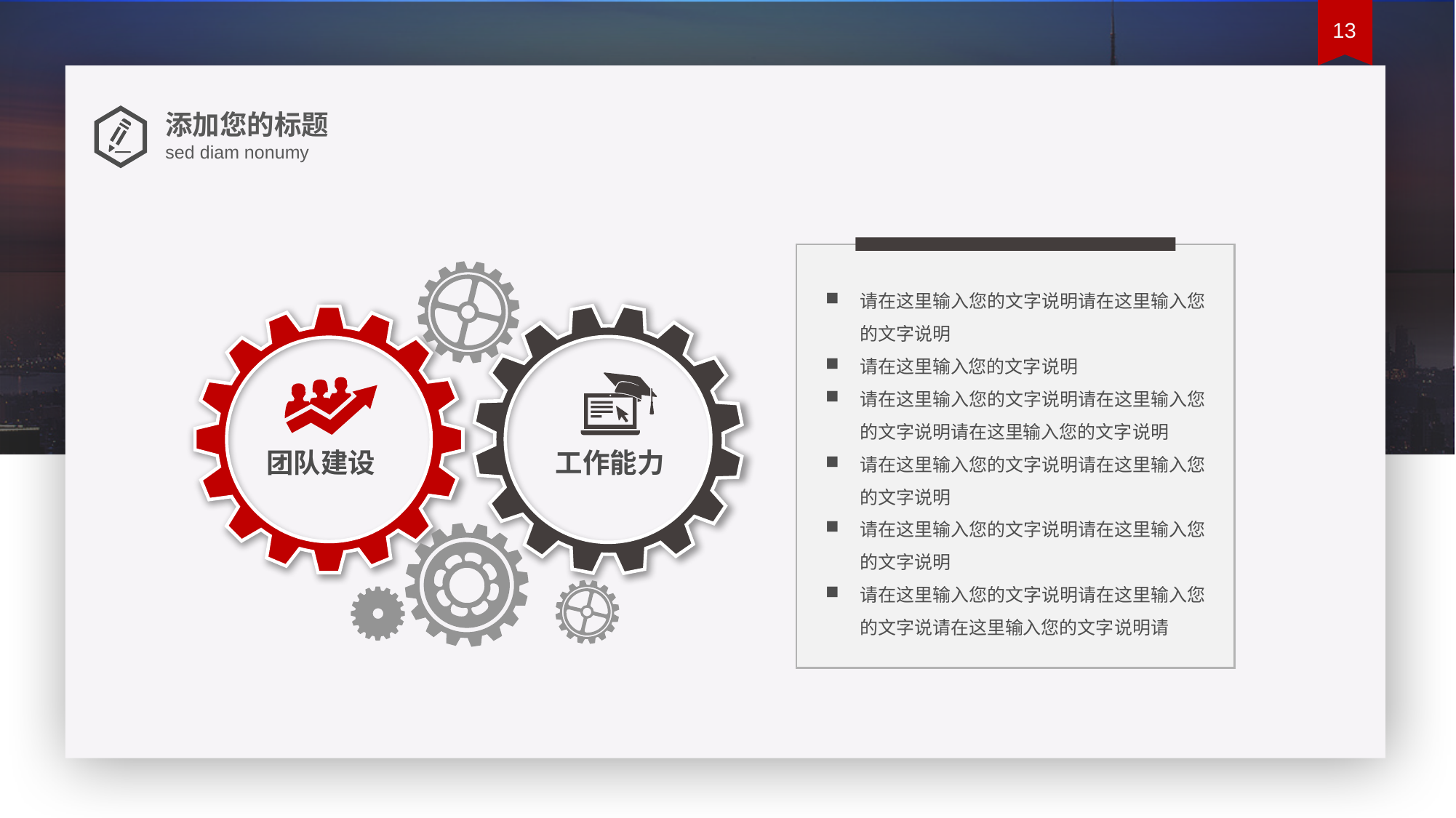

添加您的标题
sed diam nonumy

请在这里输入您的文字说明请在这里输入您的文字说明
请在这里输入您的文字说明
请在这里输入您的文字说明请在这里输入您的文字说明请在这里输入您的文字说明
请在这里输入您的文字说明请在这里输入您的文字说明
请在这里输入您的文字说明请在这里输入您的文字说明
请在这里输入您的文字说明请在这里输入您的文字说请在这里输入您的文字说明请

团队建设
工作能力

延迟